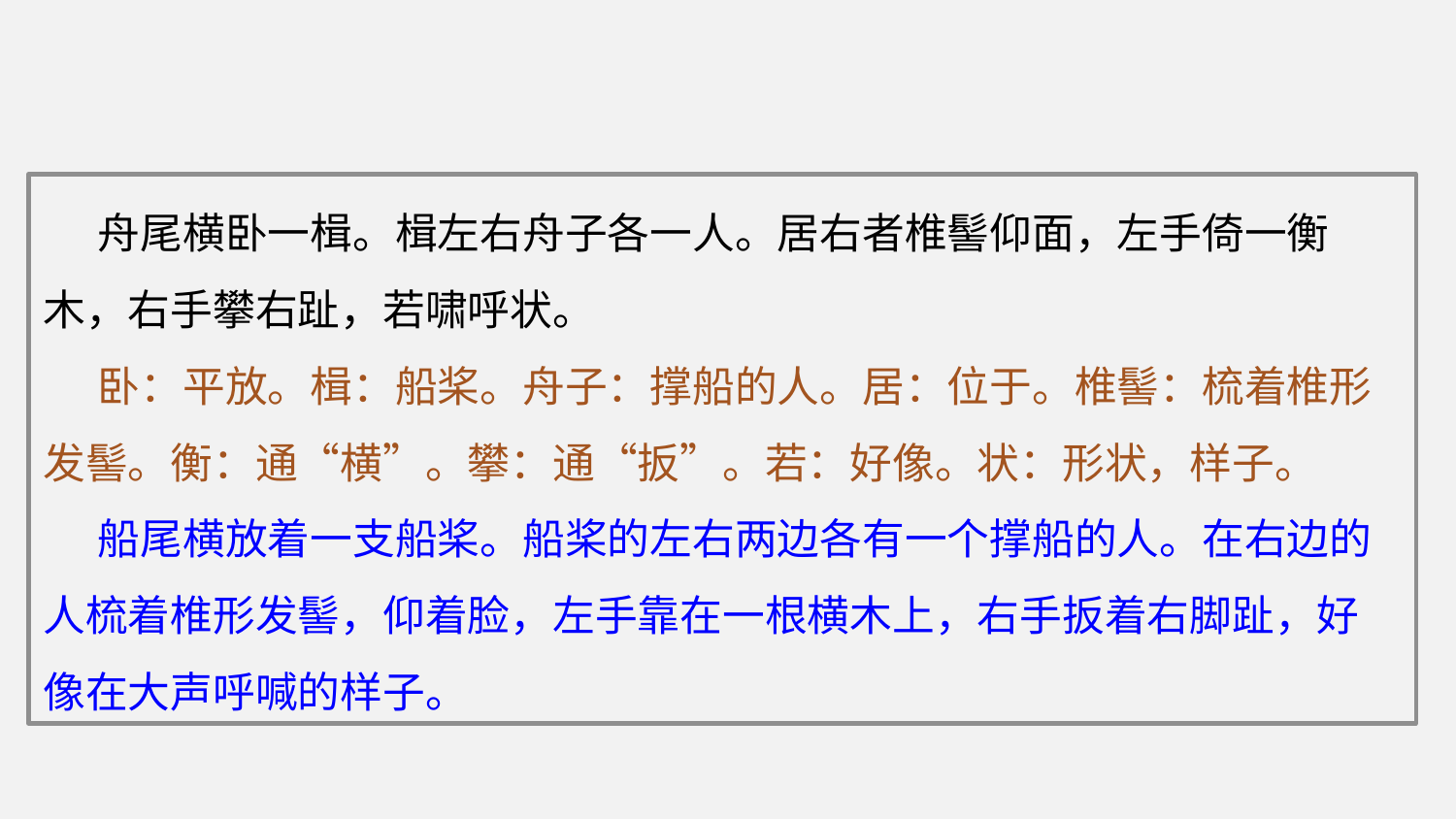

舟尾横卧一楫。楫左右舟子各一人。居右者椎髻仰面，左手倚一衡木，右手攀右趾，若啸呼状。
卧：平放。楫：船桨。舟子：撑船的人。居：位于。椎髻：梳着椎形发髻。衡：通“横”。攀：通“扳”。若：好像。状：形状，样子。
船尾横放着一支船桨。船桨的左右两边各有一个撑船的人。在右边的人梳着椎形发髻，仰着脸，左手靠在一根横木上，右手扳着右脚趾，好像在大声呼喊的样子。